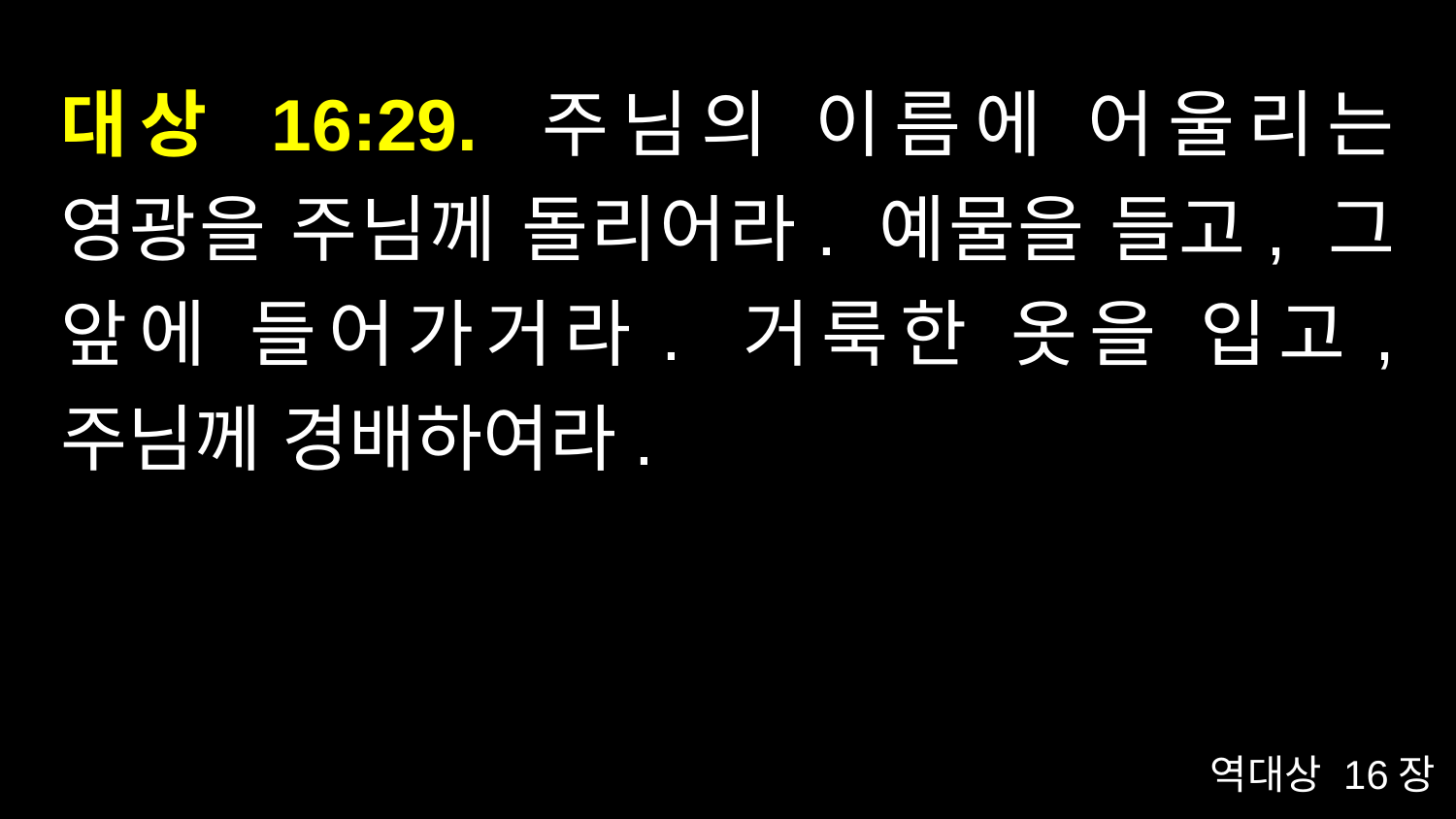

# 대상 16:29. 주님의 이름에 어울리는 영광을 주님께 돌리어라. 예물을 들고, 그 앞에 들어가거라. 거룩한 옷을 입고, 주님께 경배하여라.
역대상 16장